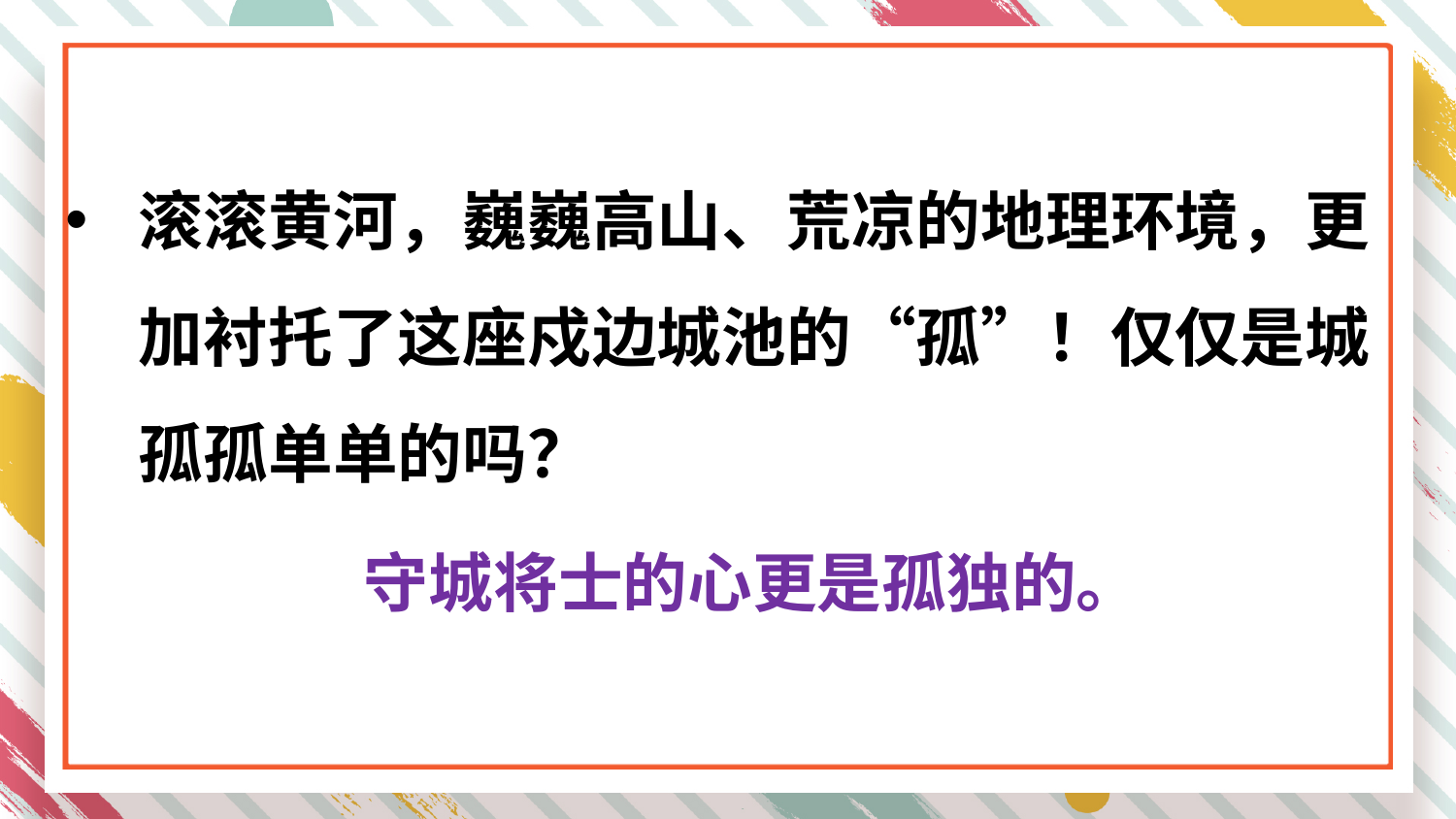

滚滚黄河，巍巍高山、荒凉的地理环境，更加衬托了这座戍边城池的“孤”！仅仅是城孤孤单单的吗？
守城将士的心更是孤独的。